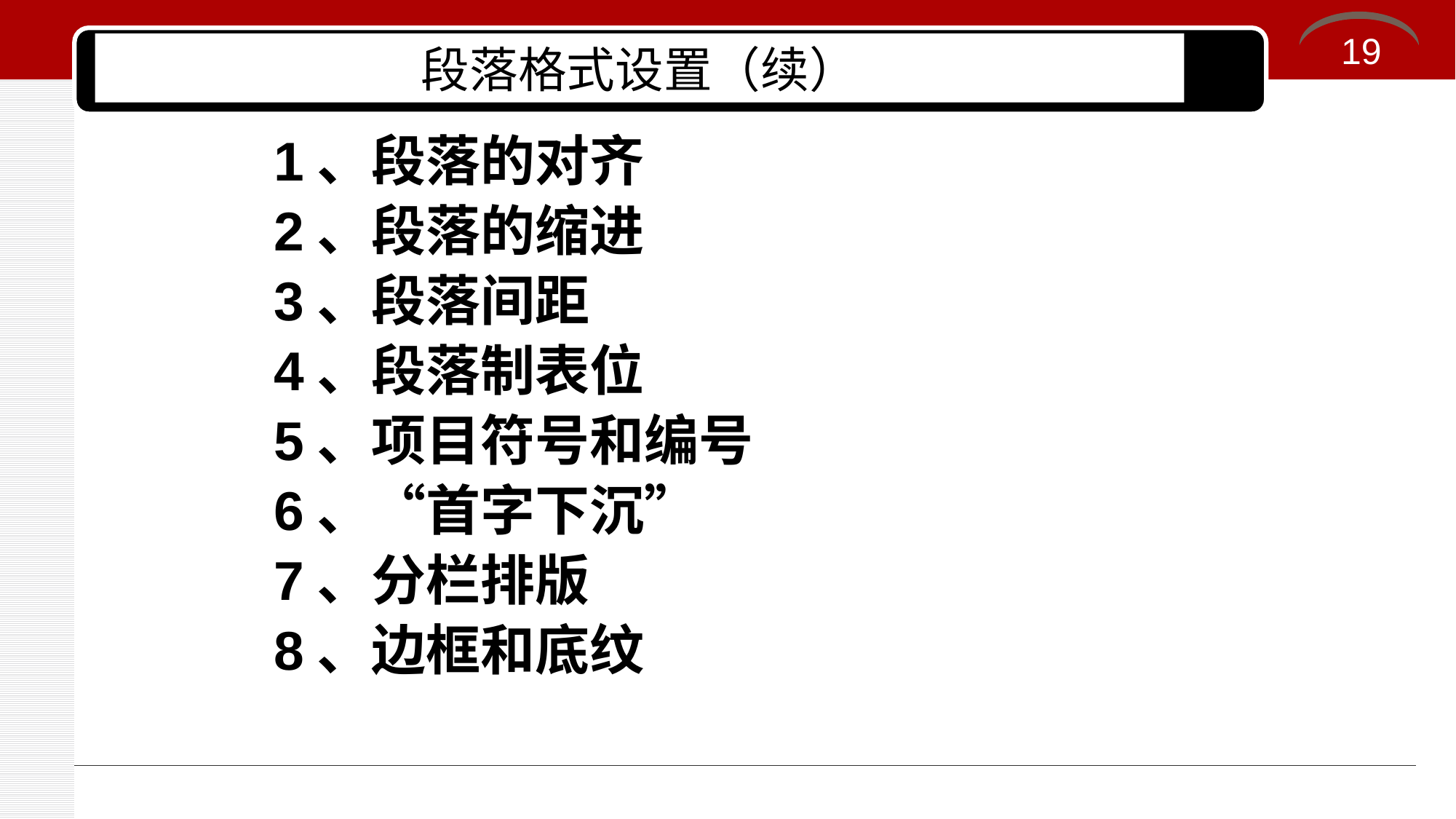

19
段落格式设置（续）
1、段落的对齐
2、段落的缩进
3、段落间距
4、段落制表位
5、项目符号和编号
6、“首字下沉”
7、分栏排版
8、边框和底纹